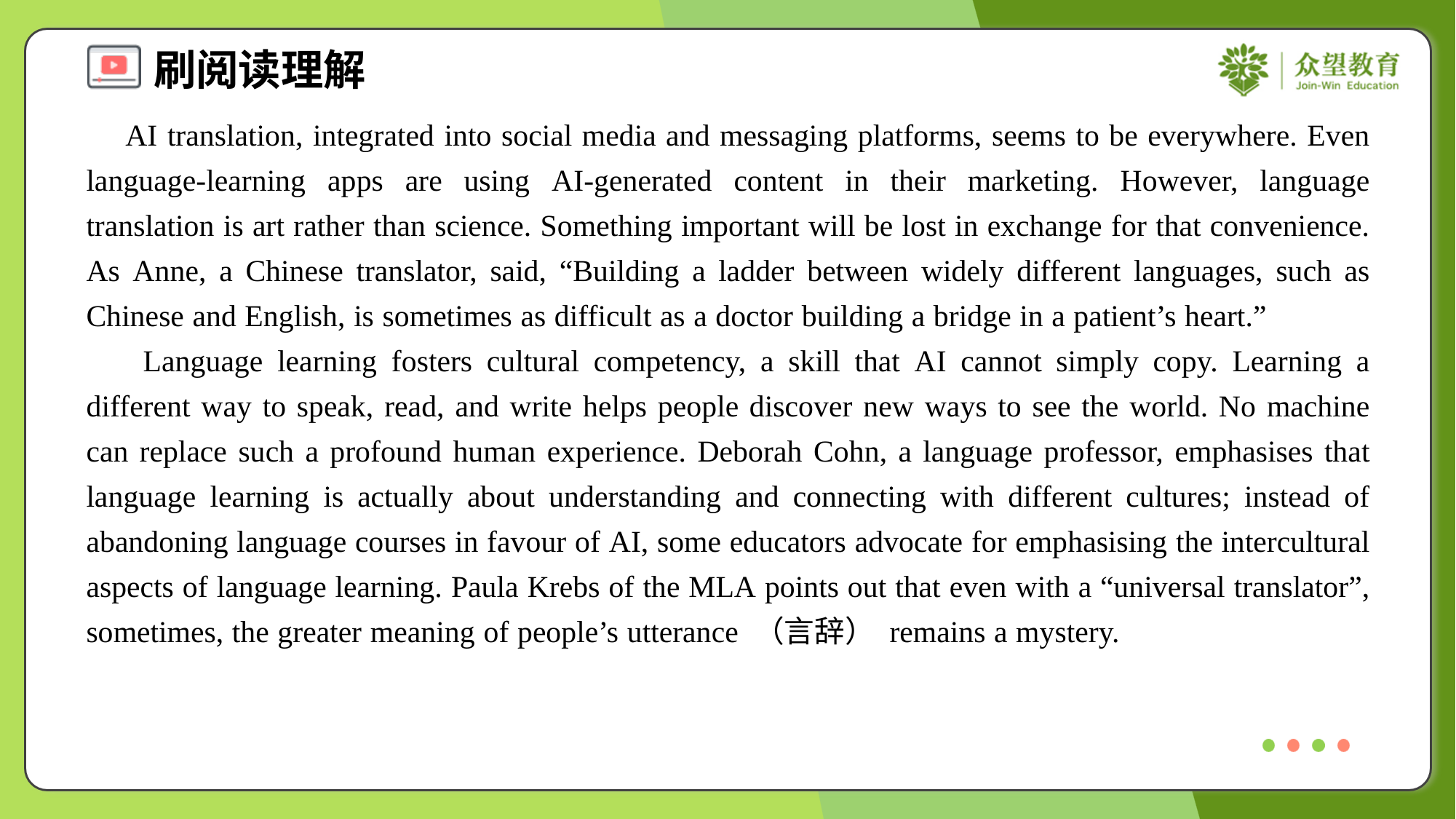

AI translation, integrated into social media and messaging platforms, seems to be everywhere. Even language-learning apps are using AI-generated content in their marketing. However, language translation is art rather than science. Something important will be lost in exchange for that convenience. As Anne, a Chinese translator, said, “Building a ladder between widely different languages, such as Chinese and English, is sometimes as difficult as a doctor building a bridge in a patient’s heart.”
    Language learning fosters cultural competency, a skill that AI cannot simply copy. Learning a different way to speak, read, and write helps people discover new ways to see the world. No machine can replace such a profound human experience. Deborah Cohn, a language professor, emphasises that language learning is actually about understanding and connecting with different cultures; instead of abandoning language courses in favour of AI, some educators advocate for emphasising the intercultural aspects of language learning. Paula Krebs of the MLA points out that even with a “universal translator”, sometimes, the greater meaning of people’s utterance （言辞） remains a mystery.